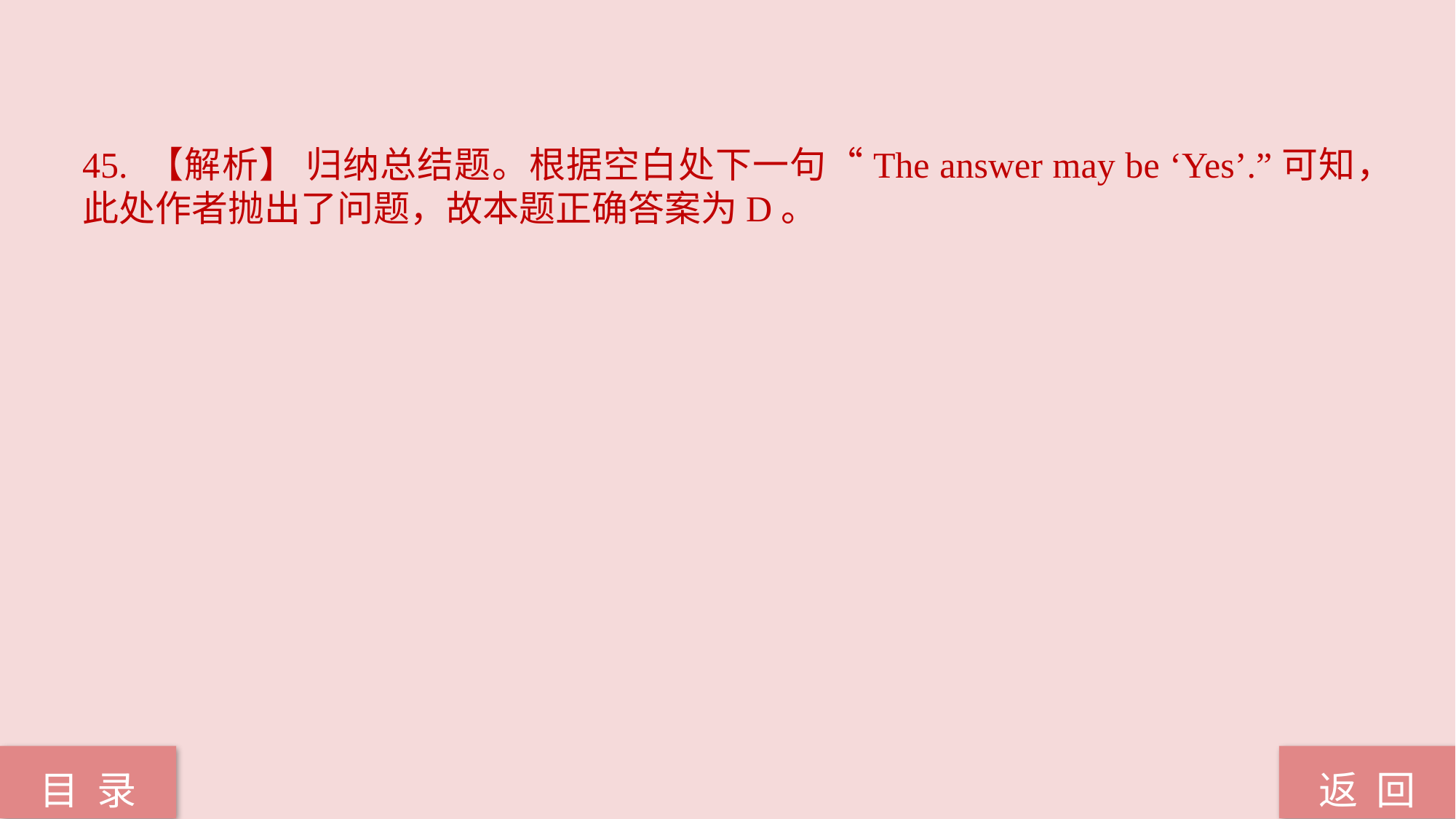

45. 【解析】 归纳总结题。根据空白处下一句“The answer may be ‘Yes’.”可知，此处作者抛出了问题，故本题正确答案为D。
返  回